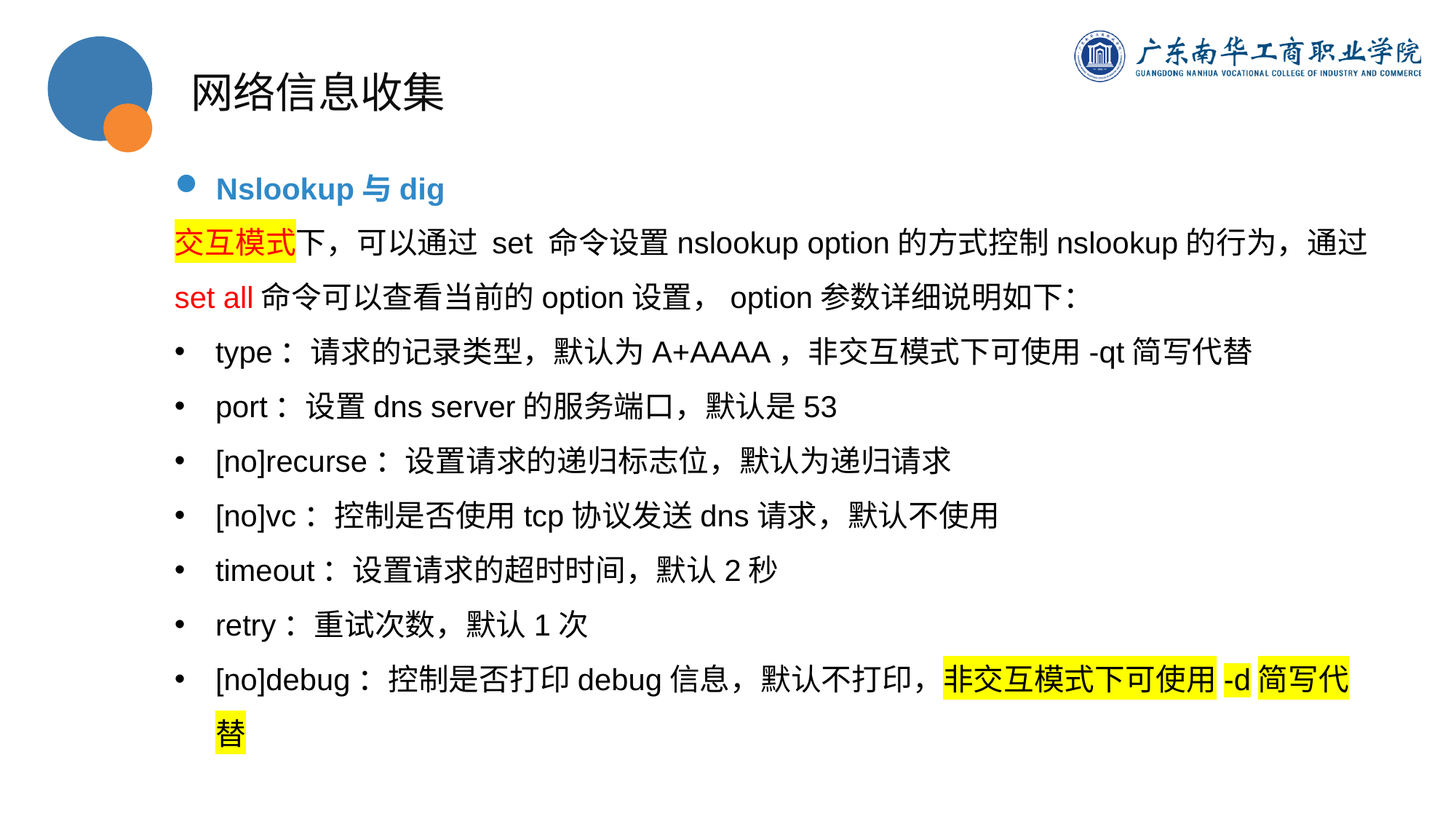

网络信息收集

Nslookup与dig

交互模式下，可以通过 set 命令设置nslookup option的方式控制nslookup的行为，通过set all命令可以查看当前的option设置，option参数详细说明如下：
type：请求的记录类型，默认为A+AAAA，非交互模式下可使用-qt简写代替
port：设置dns server的服务端口，默认是53
[no]recurse：设置请求的递归标志位，默认为递归请求
[no]vc：控制是否使用tcp协议发送dns请求，默认不使用
timeout：设置请求的超时时间，默认2秒
retry：重试次数，默认1次
[no]debug：控制是否打印debug信息，默认不打印，非交互模式下可使用-d简写代替